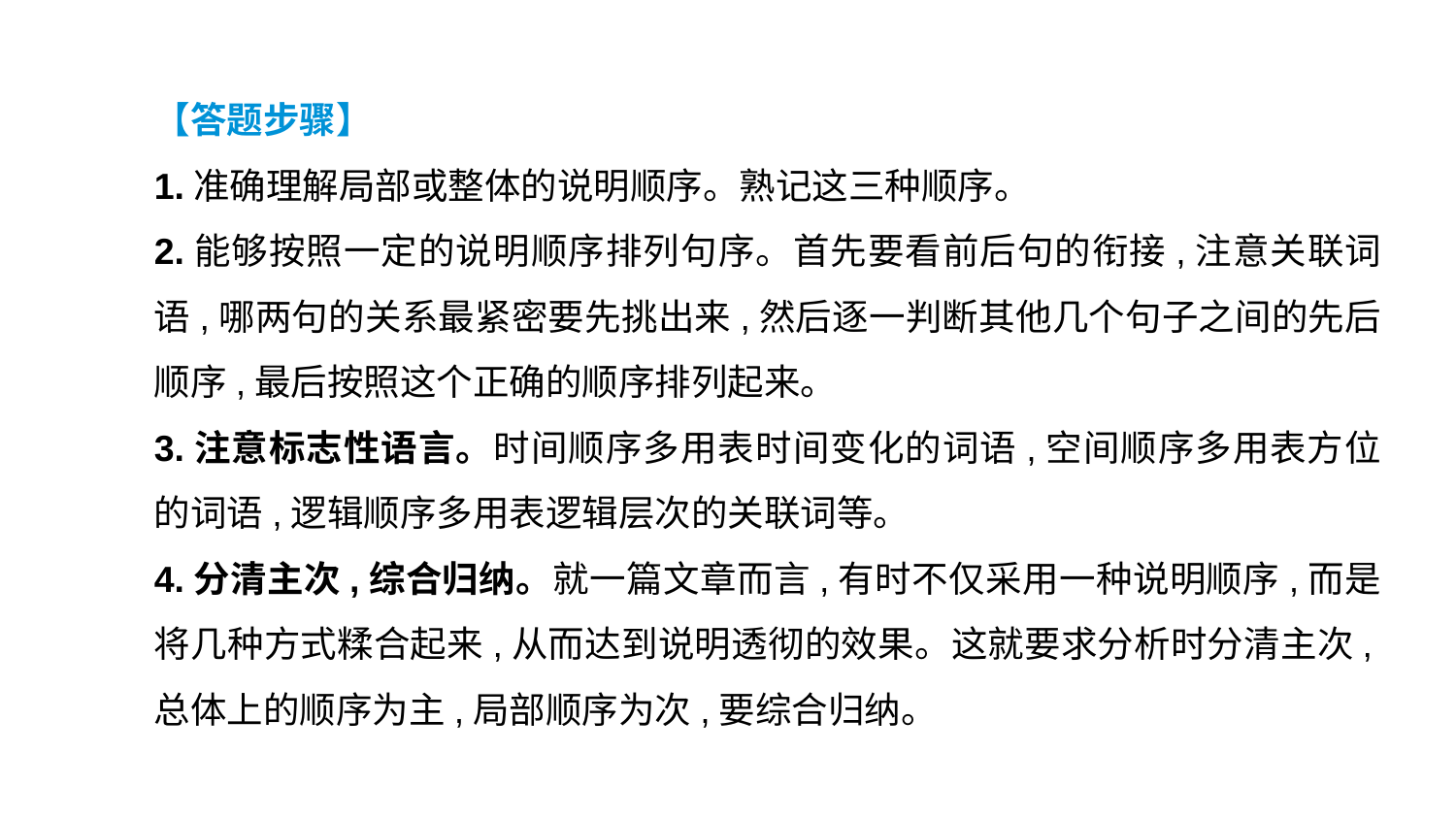

【答题步骤】
1.准确理解局部或整体的说明顺序。熟记这三种顺序。
2.能够按照一定的说明顺序排列句序。首先要看前后句的衔接,注意关联词语,哪两句的关系最紧密要先挑出来,然后逐一判断其他几个句子之间的先后顺序,最后按照这个正确的顺序排列起来。
3.注意标志性语言。时间顺序多用表时间变化的词语,空间顺序多用表方位的词语,逻辑顺序多用表逻辑层次的关联词等。
4.分清主次,综合归纳。就一篇文章而言,有时不仅采用一种说明顺序,而是将几种方式糅合起来,从而达到说明透彻的效果。这就要求分析时分清主次,总体上的顺序为主,局部顺序为次,要综合归纳。